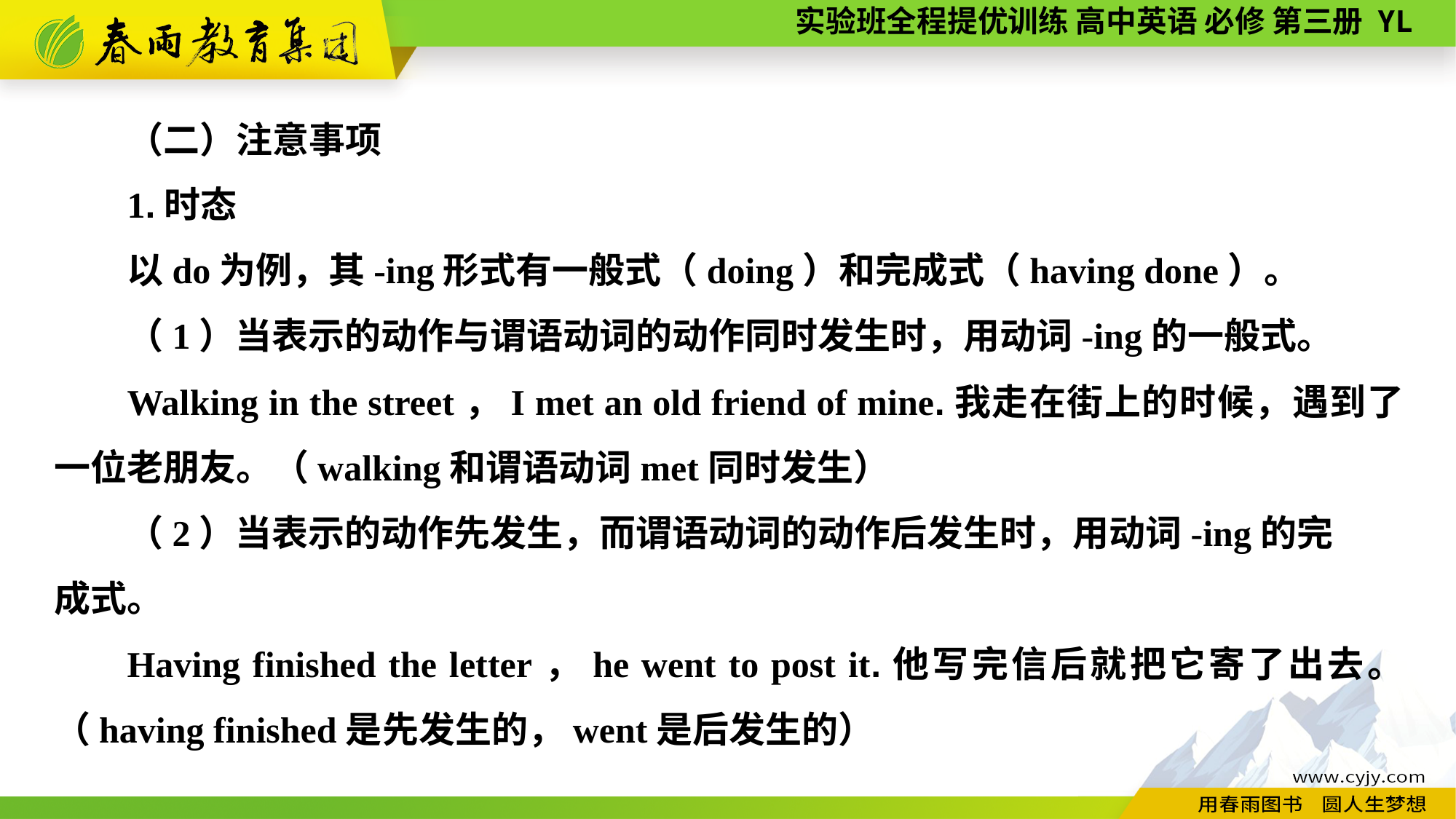

（二）注意事项
1.时态
以do为例，其-ing形式有一般式（doing）和完成式（having done）。
（1）当表示的动作与谓语动词的动作同时发生时，用动词-ing的一般式。
Walking in the street，I met an old friend of mine.我走在街上的时候，遇到了一位老朋友。（walking和谓语动词met同时发生）
（2）当表示的动作先发生，而谓语动词的动作后发生时，用动词-ing的完
成式。
Having finished the letter，he went to post it.他写完信后就把它寄了出去。（having finished是先发生的，went是后发生的）